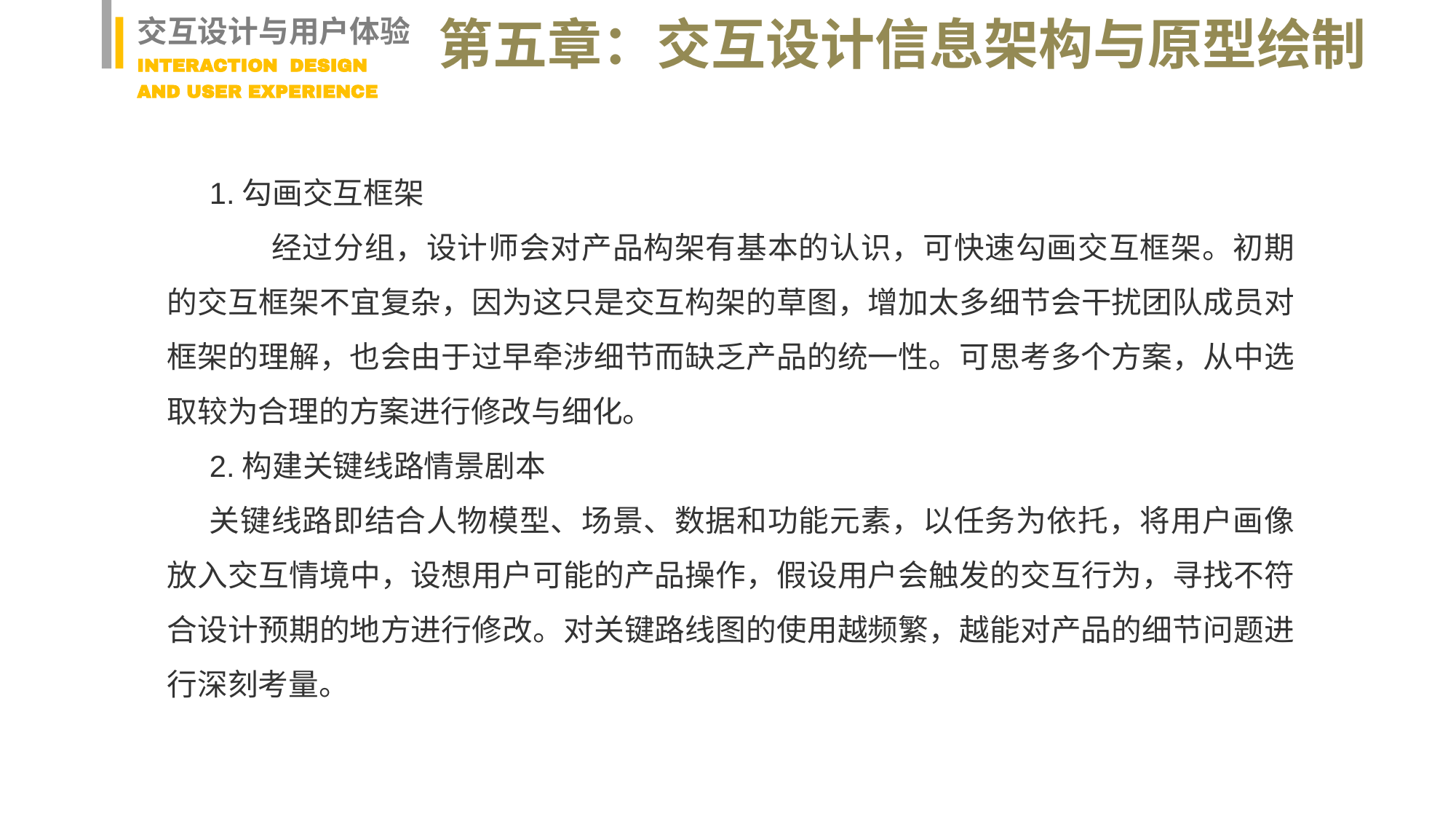

交互设计与用户体验
INTERACTION  DESIGN
AND USER EXPERIENCE
第五章：交互设计信息架构与原型绘制

1.勾画交互框架
　　经过分组，设计师会对产品构架有基本的认识，可快速勾画交互框架。初期的交互框架不宜复杂，因为这只是交互构架的草图，增加太多细节会干扰团队成员对框架的理解，也会由于过早牵涉细节而缺乏产品的统一性。可思考多个方案，从中选取较为合理的方案进行修改与细化。
2.构建关键线路情景剧本
关键线路即结合人物模型、场景、数据和功能元素，以任务为依托，将用户画像放入交互情境中，设想用户可能的产品操作，假设用户会触发的交互行为，寻找不符合设计预期的地方进行修改。对关键路线图的使用越频繁，越能对产品的细节问题进行深刻考量。